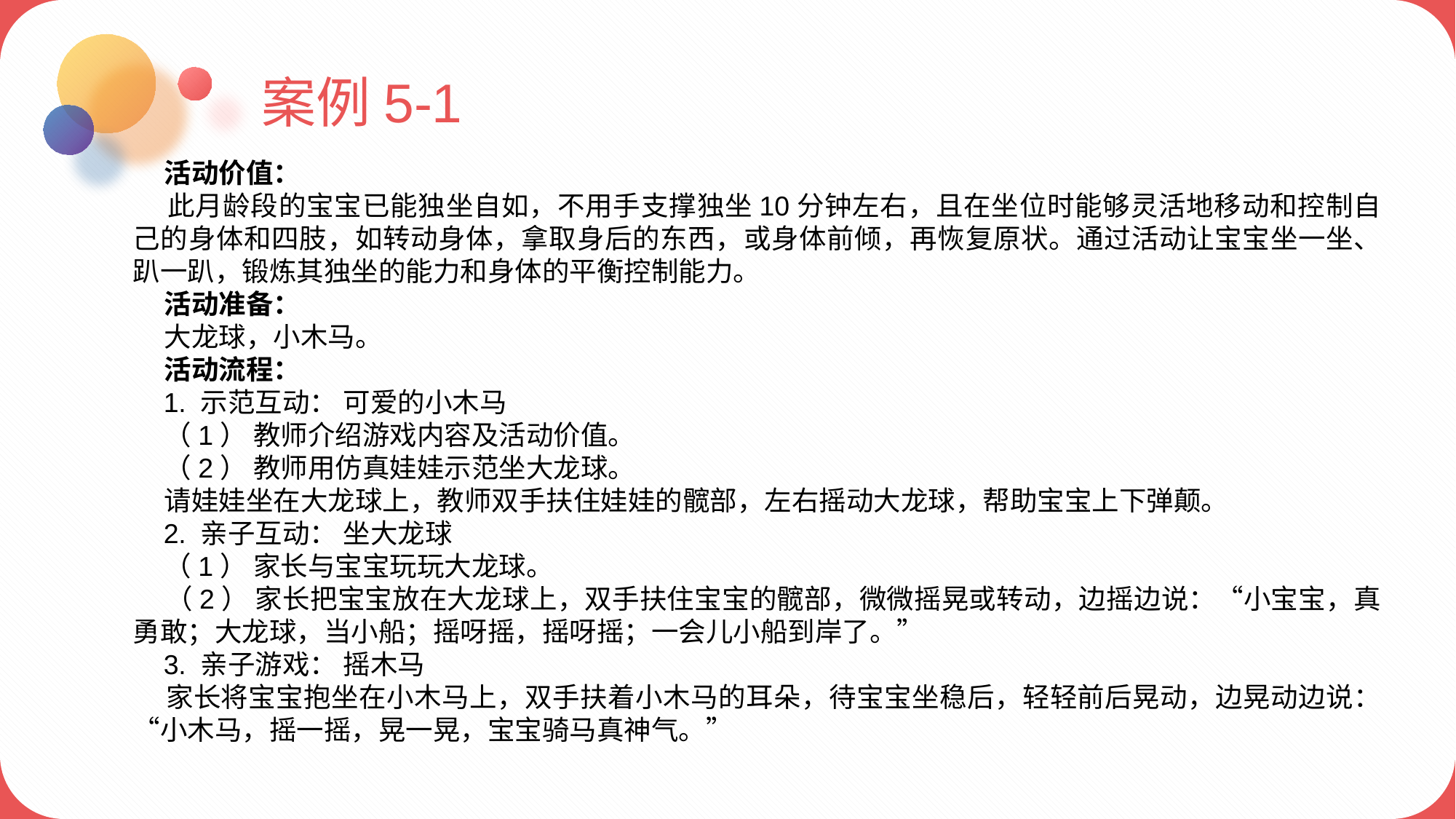

案例5-1
    活动价值：
    此月龄段的宝宝已能独坐自如，不用手支撑独坐10分钟左右，且在坐位时能够灵活地移动和控制自己的身体和四肢，如转动身体，拿取身后的东西，或身体前倾，再恢复原状。通过活动让宝宝坐一坐、趴一趴，锻炼其独坐的能力和身体的平衡控制能力。
    活动准备：
    大龙球，小木马。
    活动流程：
    1. 示范互动： 可爱的小木马
    （1） 教师介绍游戏内容及活动价值。
    （2） 教师用仿真娃娃示范坐大龙球。
    请娃娃坐在大龙球上，教师双手扶住娃娃的髋部，左右摇动大龙球，帮助宝宝上下弹颠。
    2. 亲子互动： 坐大龙球
    （1） 家长与宝宝玩玩大龙球。
    （2） 家长把宝宝放在大龙球上，双手扶住宝宝的髋部，微微摇晃或转动，边摇边说：“小宝宝，真勇敢；大龙球，当小船；摇呀摇，摇呀摇；一会儿小船到岸了。”
    3. 亲子游戏： 摇木马
    家长将宝宝抱坐在小木马上，双手扶着小木马的耳朵，待宝宝坐稳后，轻轻前后晃动，边晃动边说：“小木马，摇一摇，晃一晃，宝宝骑马真神气。”